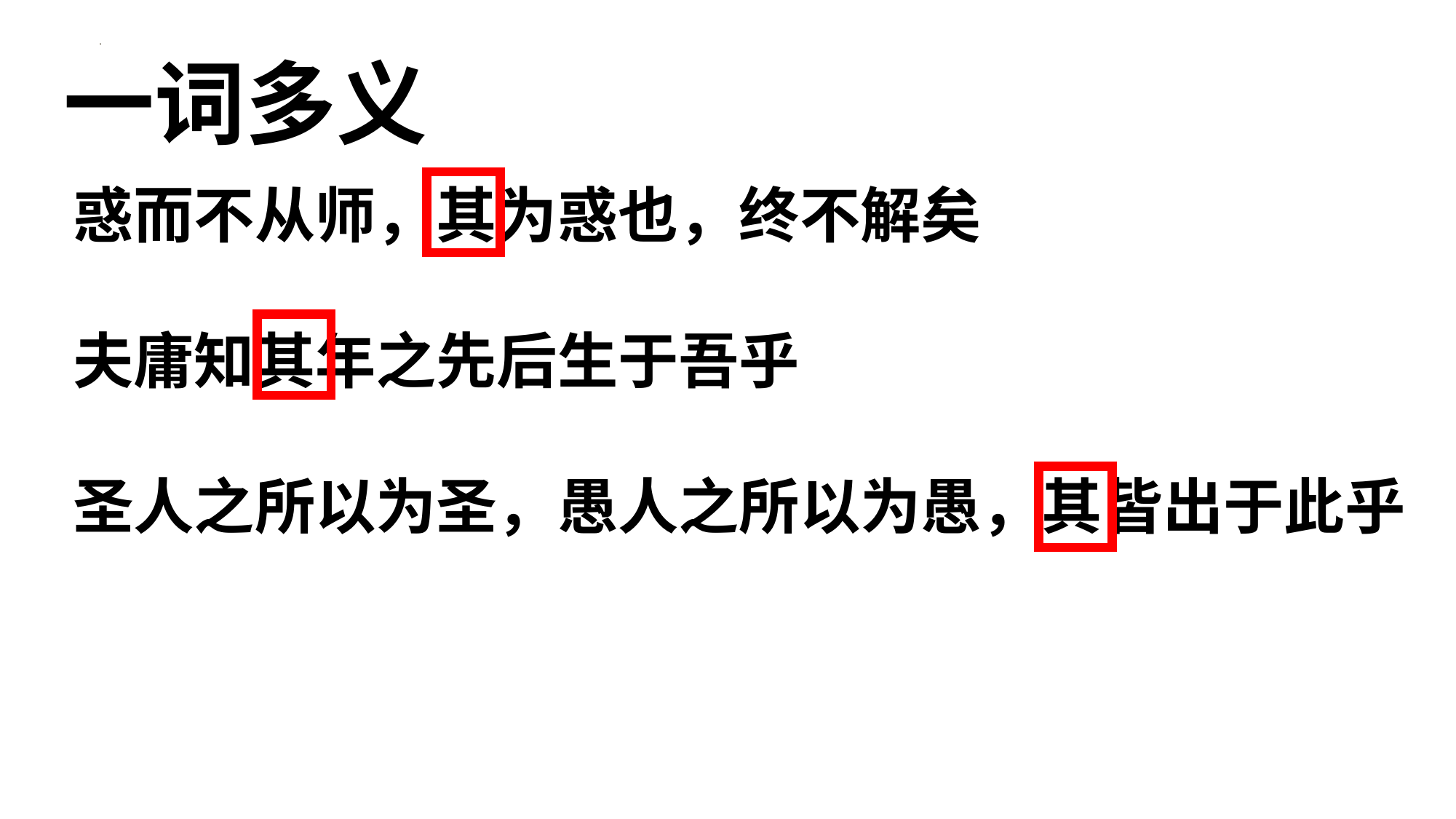

一词多义
惑而不从师，其为惑也，终不解矣

夫庸知其年之先后生于吾乎

圣人之所以为圣，愚人之所以为愚，其皆出于此乎